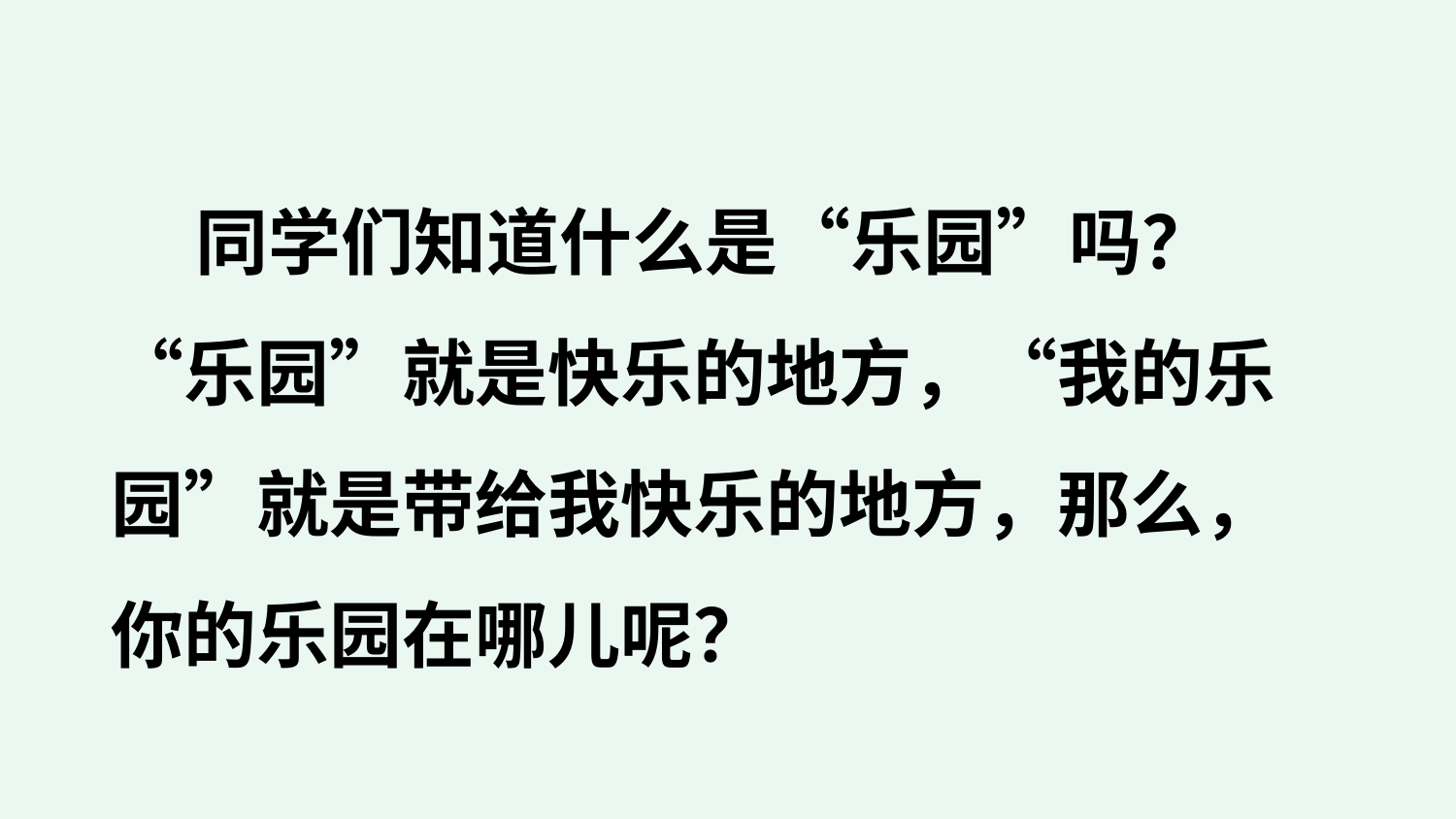

同学们知道什么是“乐园”吗？“乐园”就是快乐的地方，“我的乐园”就是带给我快乐的地方，那么，你的乐园在哪儿呢？